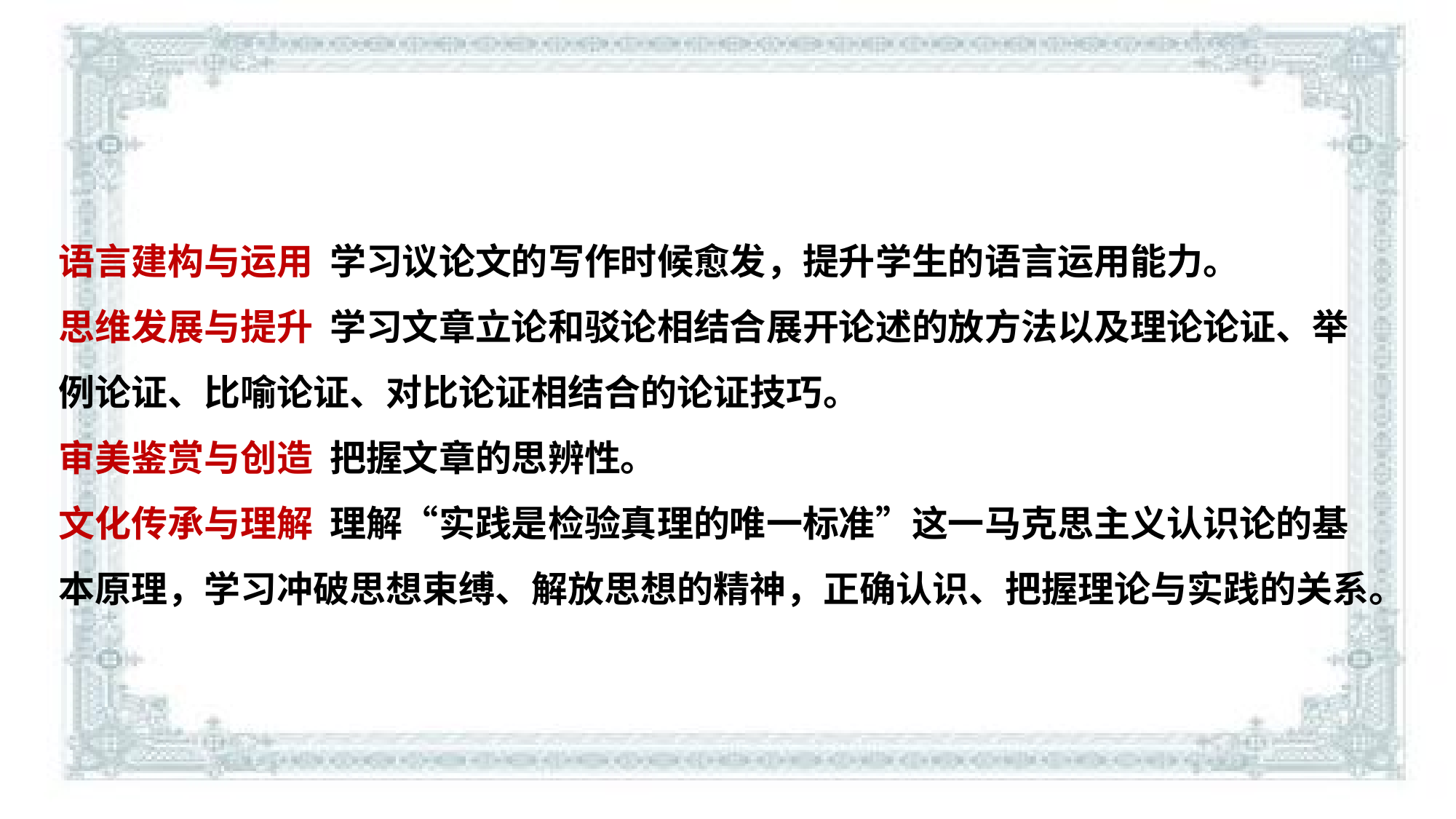

语言建构与运用  学习议论文的写作时候愈发，提升学生的语言运用能力。
思维发展与提升  学习文章立论和驳论相结合展开论述的放方法以及理论论证、举例论证、比喻论证、对比论证相结合的论证技巧。
审美鉴赏与创造  把握文章的思辨性。
文化传承与理解  理解“实践是检验真理的唯一标准”这一马克思主义认识论的基本原理，学习冲破思想束缚、解放思想的精神，正确认识、把握理论与实践的关系。